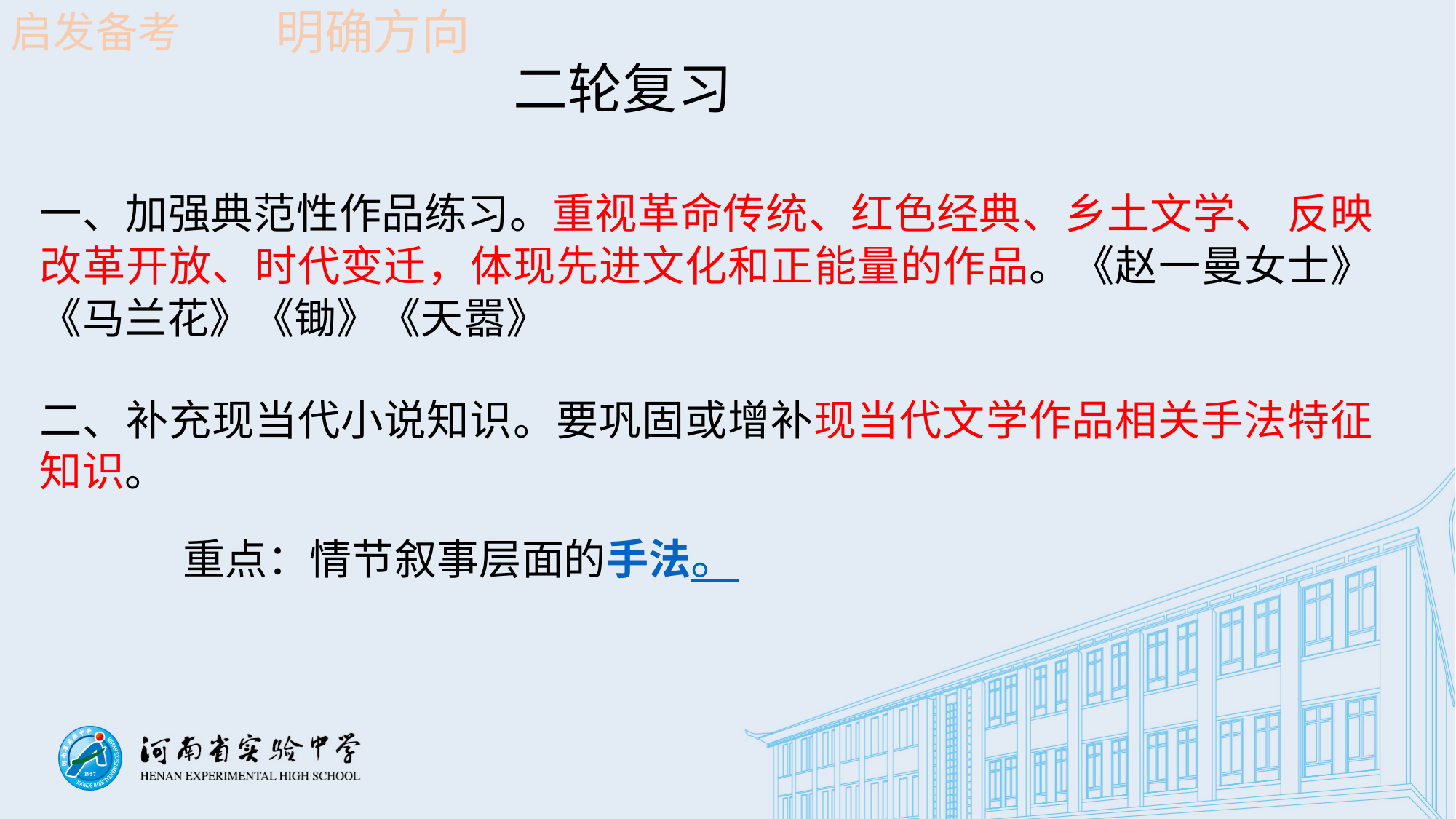

启发备考
明确方向
二轮复习
一、加强典范性作品练习。重视革命传统、红色经典、乡土文学、 反映改革开放、时代变迁，体现先进文化和正能量的作品。《赵一曼女士》《马兰花》《锄》《天嚣》

二、补充现当代小说知识。要巩固或增补现当代文学作品相关手法特征知识。

              重点：情节叙事层面的手法。